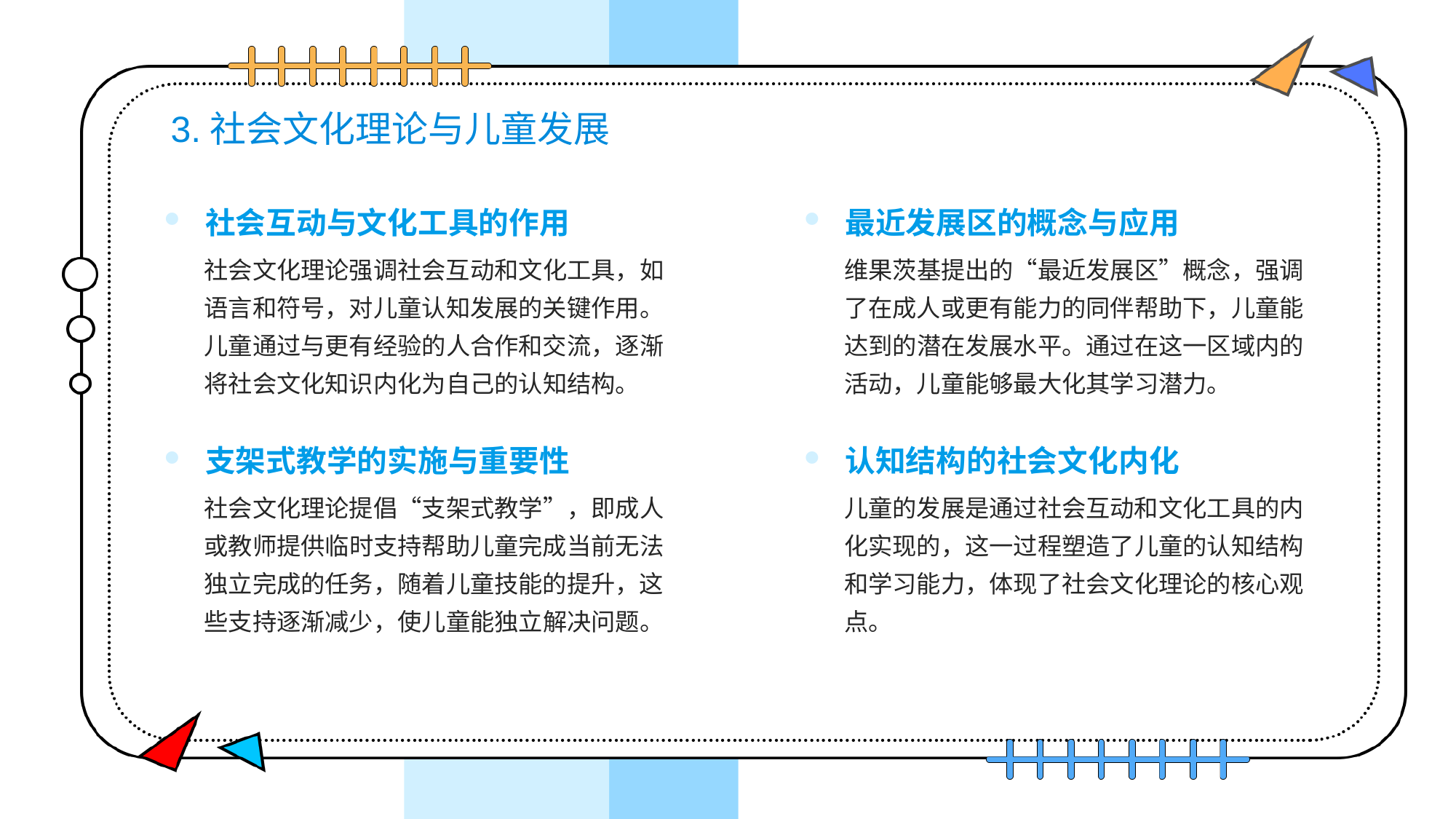

# 3.社会文化理论与儿童发展
社会互动与文化工具的作用
最近发展区的概念与应用
社会文化理论强调社会互动和文化工具，如语言和符号，对儿童认知发展的关键作用。儿童通过与更有经验的人合作和交流，逐渐将社会文化知识内化为自己的认知结构。
维果茨基提出的“最近发展区”概念，强调了在成人或更有能力的同伴帮助下，儿童能达到的潜在发展水平。通过在这一区域内的活动，儿童能够最大化其学习潜力。
支架式教学的实施与重要性
认知结构的社会文化内化
社会文化理论提倡“支架式教学”，即成人或教师提供临时支持帮助儿童完成当前无法独立完成的任务，随着儿童技能的提升，这些支持逐渐减少，使儿童能独立解决问题。
儿童的发展是通过社会互动和文化工具的内化实现的，这一过程塑造了儿童的认知结构和学习能力，体现了社会文化理论的核心观点。